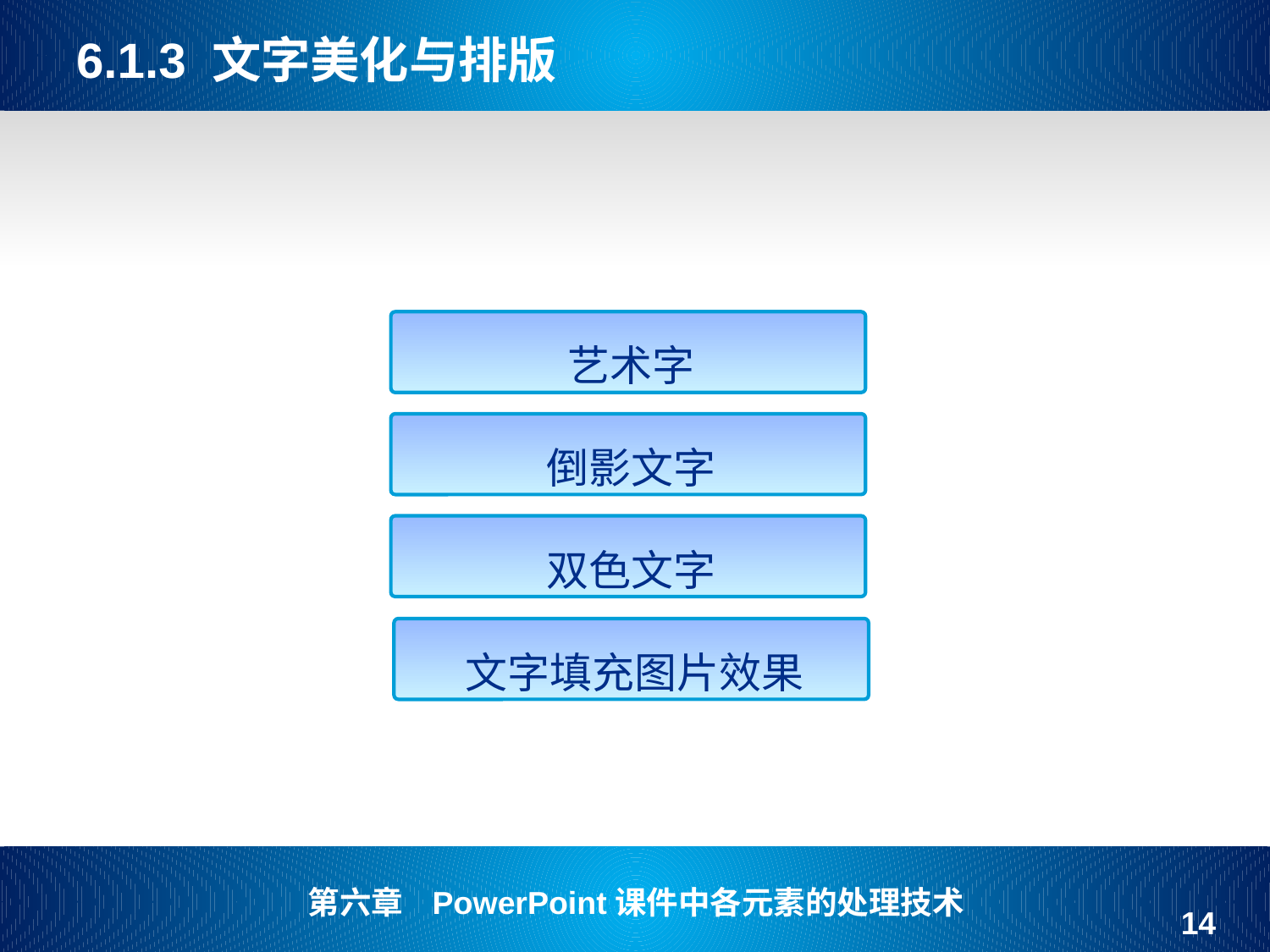

# 6.1.3 文字美化与排版
艺术字

倒影文字

双色文字

文字填充图片效果

14